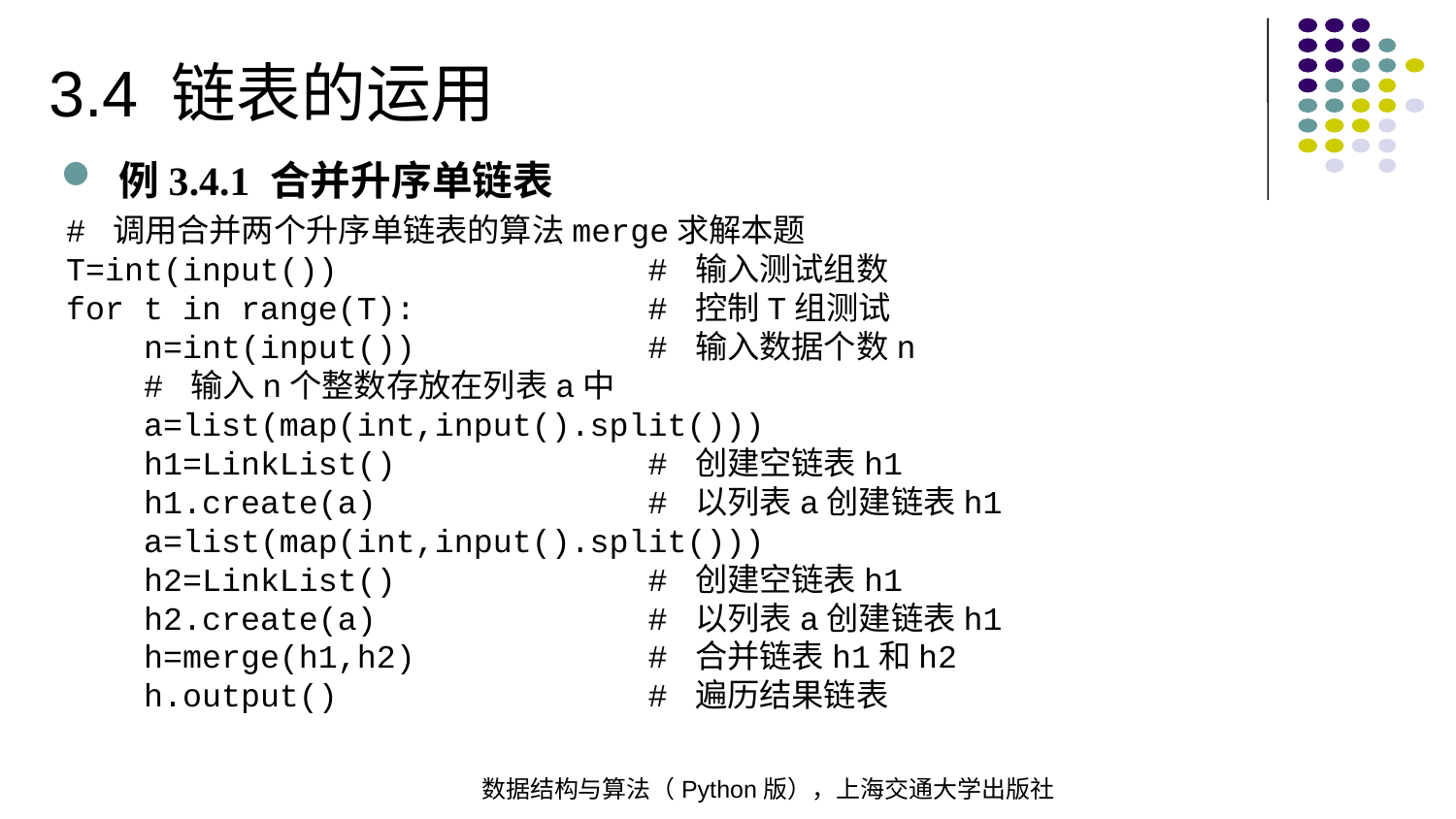

3.4 链表的运用
例3.4.1 合并升序单链表
# 调用合并两个升序单链表的算法merge求解本题
T=int(input())                # 输入测试组数
for t in range(T):            # 控制T组测试
    n=int(input())            # 输入数据个数n
    # 输入n个整数存放在列表a中
    a=list(map(int,input().split()))
    h1=LinkList()             # 创建空链表h1
    h1.create(a)              # 以列表a创建链表h1
    a=list(map(int,input().split()))
    h2=LinkList()             # 创建空链表h1
    h2.create(a)              # 以列表a创建链表h1
    h=merge(h1,h2)            # 合并链表h1和h2
    h.output()                # 遍历结果链表